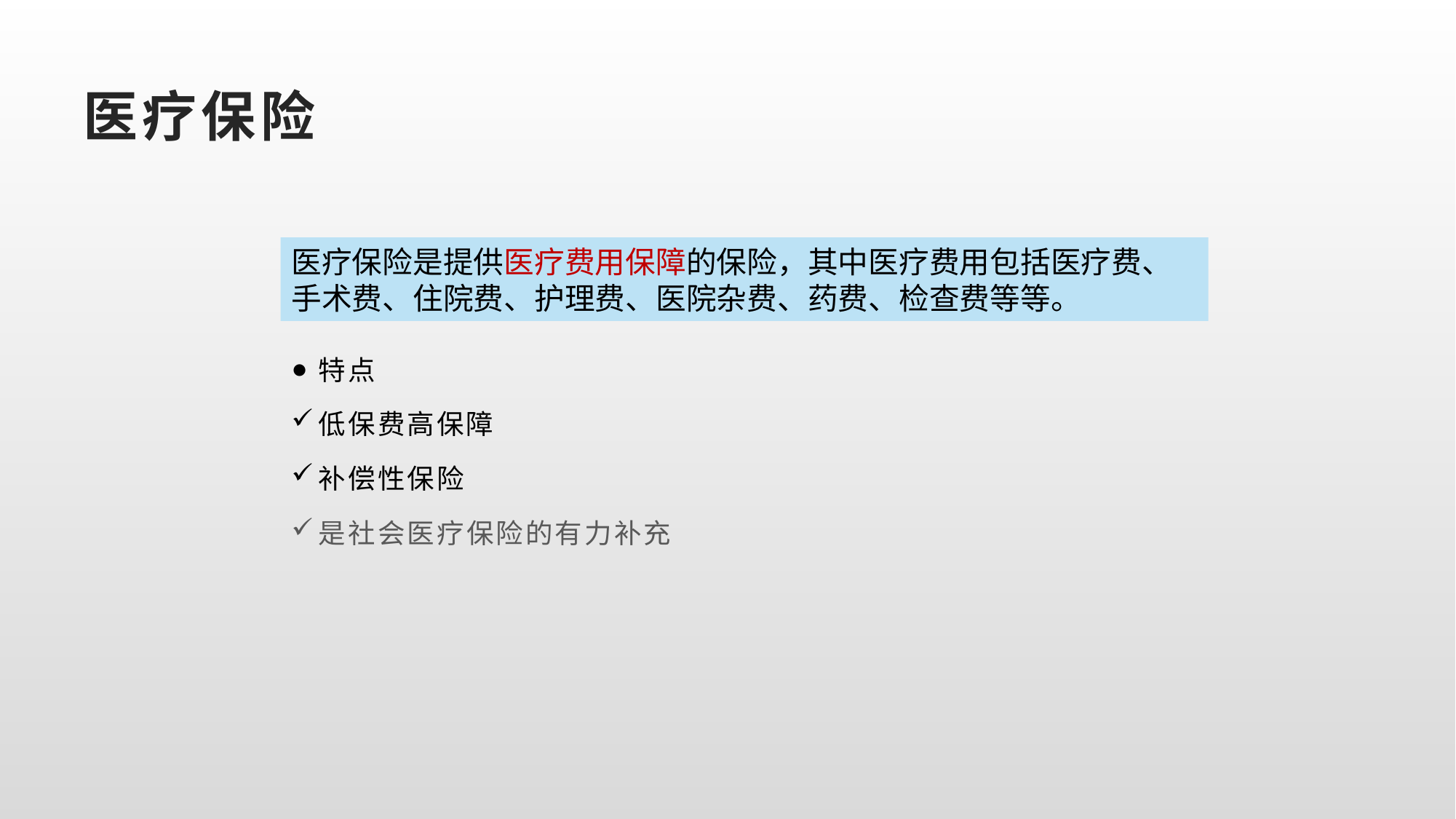

# 医疗保险
医疗保险是提供医疗费用保障的保险，其中医疗费用包括医疗费、手术费、住院费、护理费、医院杂费、药费、检查费等等。
特点
低保费高保障
补偿性保险
是社会医疗保险的有力补充